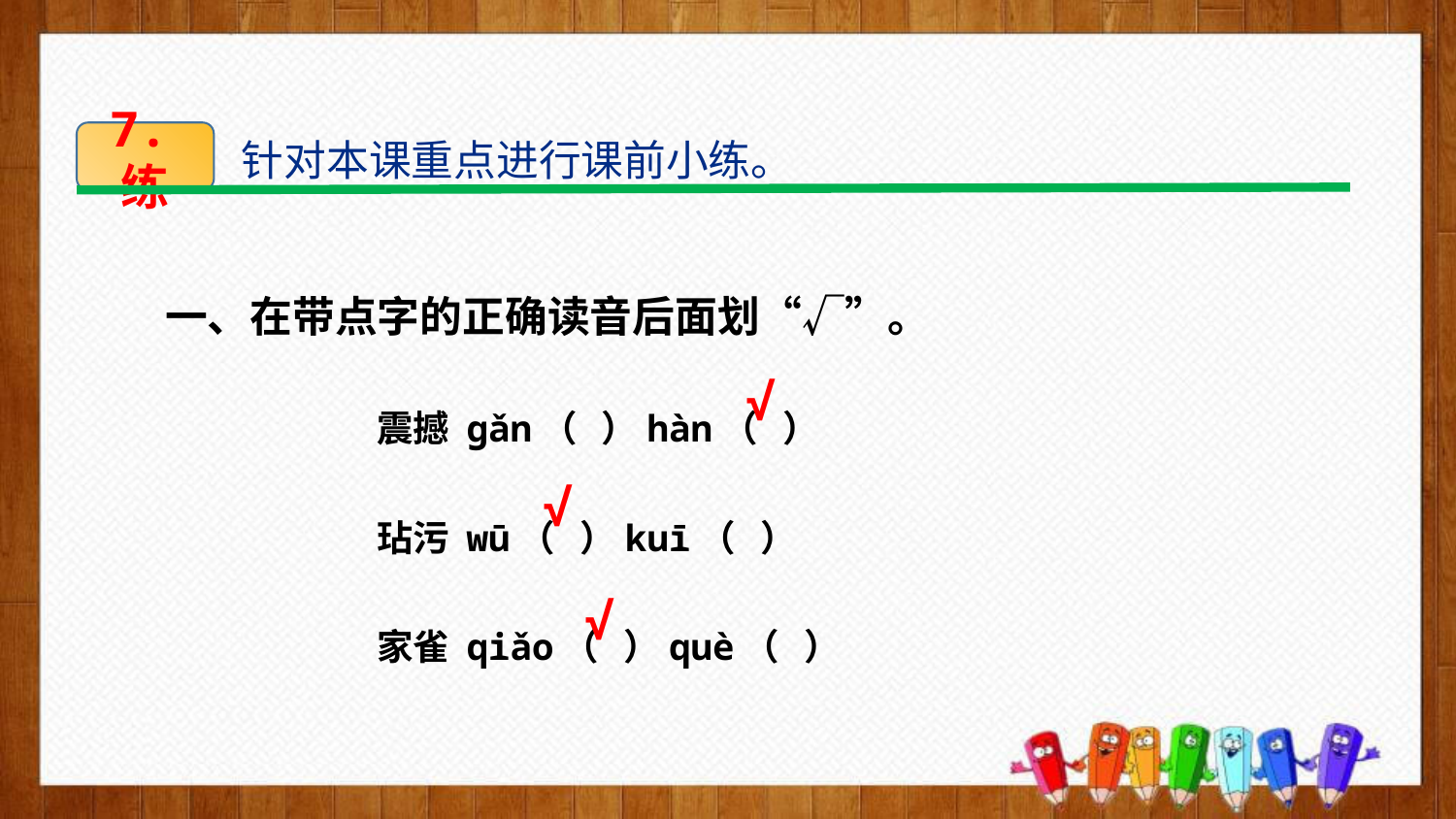

7.练
针对本课重点进行课前小练。
一、在带点字的正确读音后面划“√”。
震撼 gǎn（   ）hàn（   ）
玷污 wū（   ）kuī（   ）
家雀 qiǎo（   ）què（   ）
√
∙
√
∙
√
∙